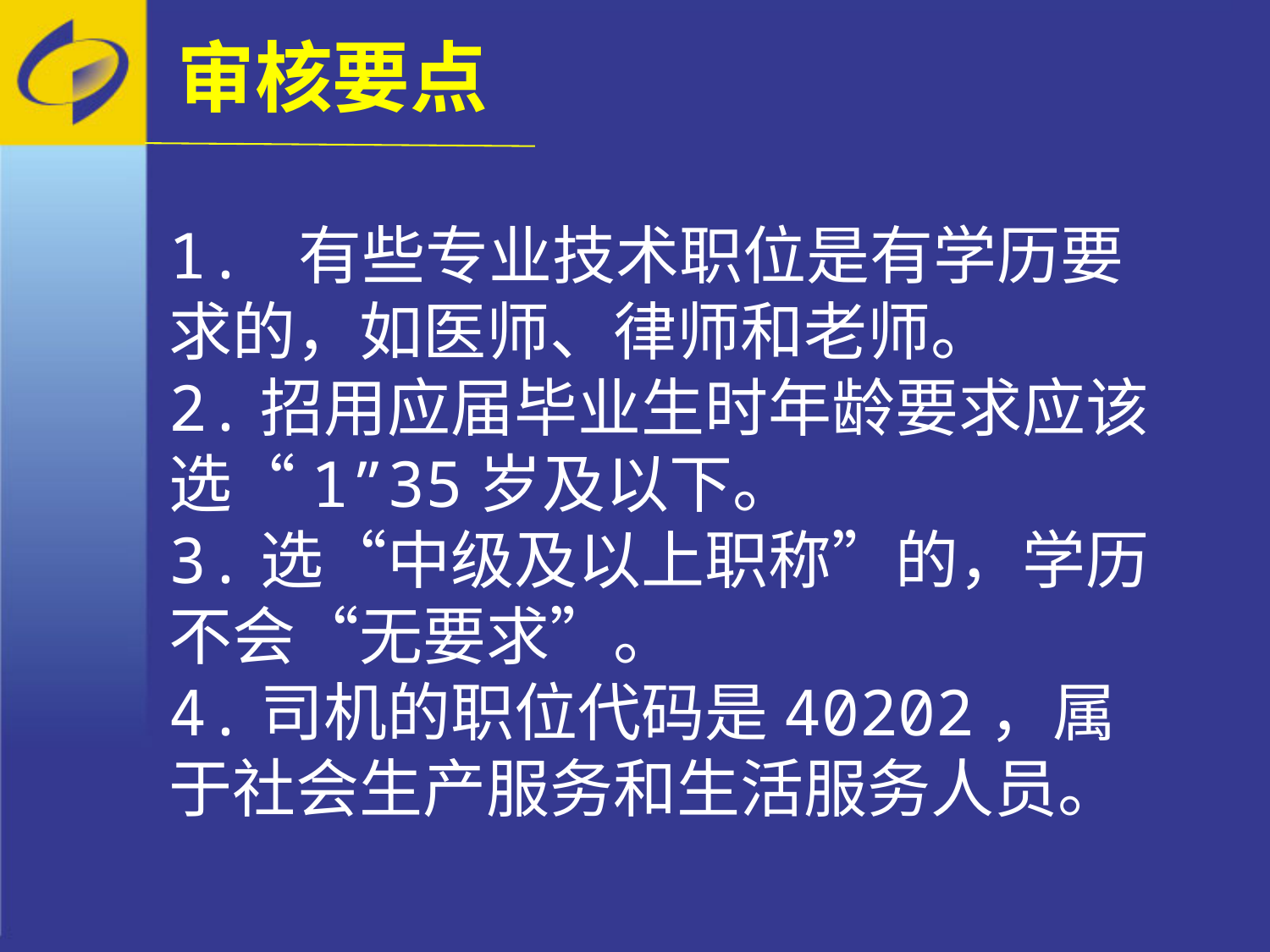

审核要点
1. 有些专业技术职位是有学历要求的，如医师、律师和老师。
2.招用应届毕业生时年龄要求应该选“1”35岁及以下。
3.选“中级及以上职称”的，学历不会“无要求”。
4.司机的职位代码是40202，属于社会生产服务和生活服务人员。